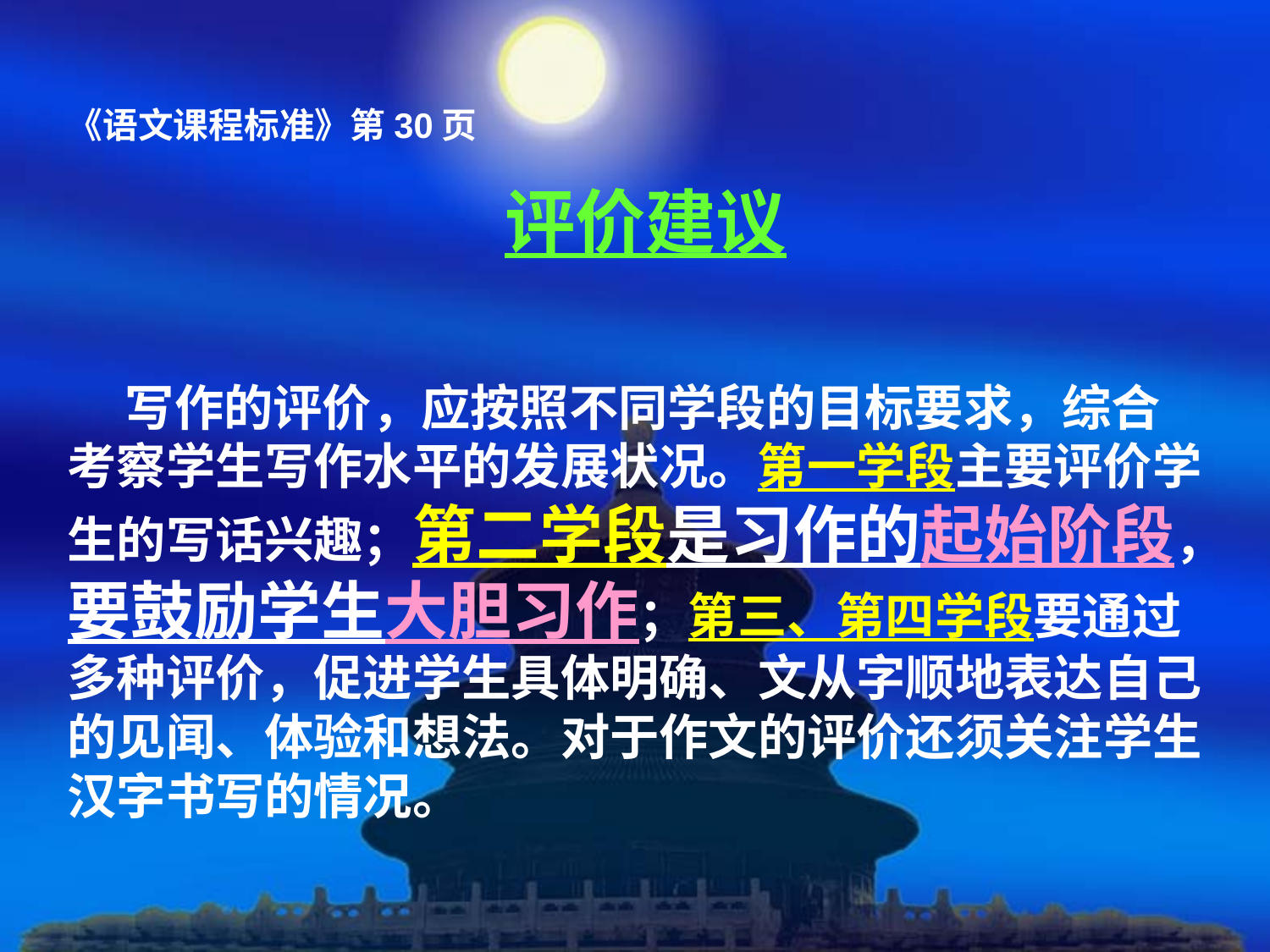

《语文课程标准》第30页

评价建议

     写作的评价，应按照不同学段的目标要求，综合
考察学生写作水平的发展状况。第一学段主要评价学
生的写话兴趣；第二学段是习作的起始阶段，
要鼓励学生大胆习作；第三、第四学段要通过
多种评价，促进学生具体明确、文从字顺地表达自己
的见闻、体验和想法。对于作文的评价还须关注学生
汉字书写的情况。